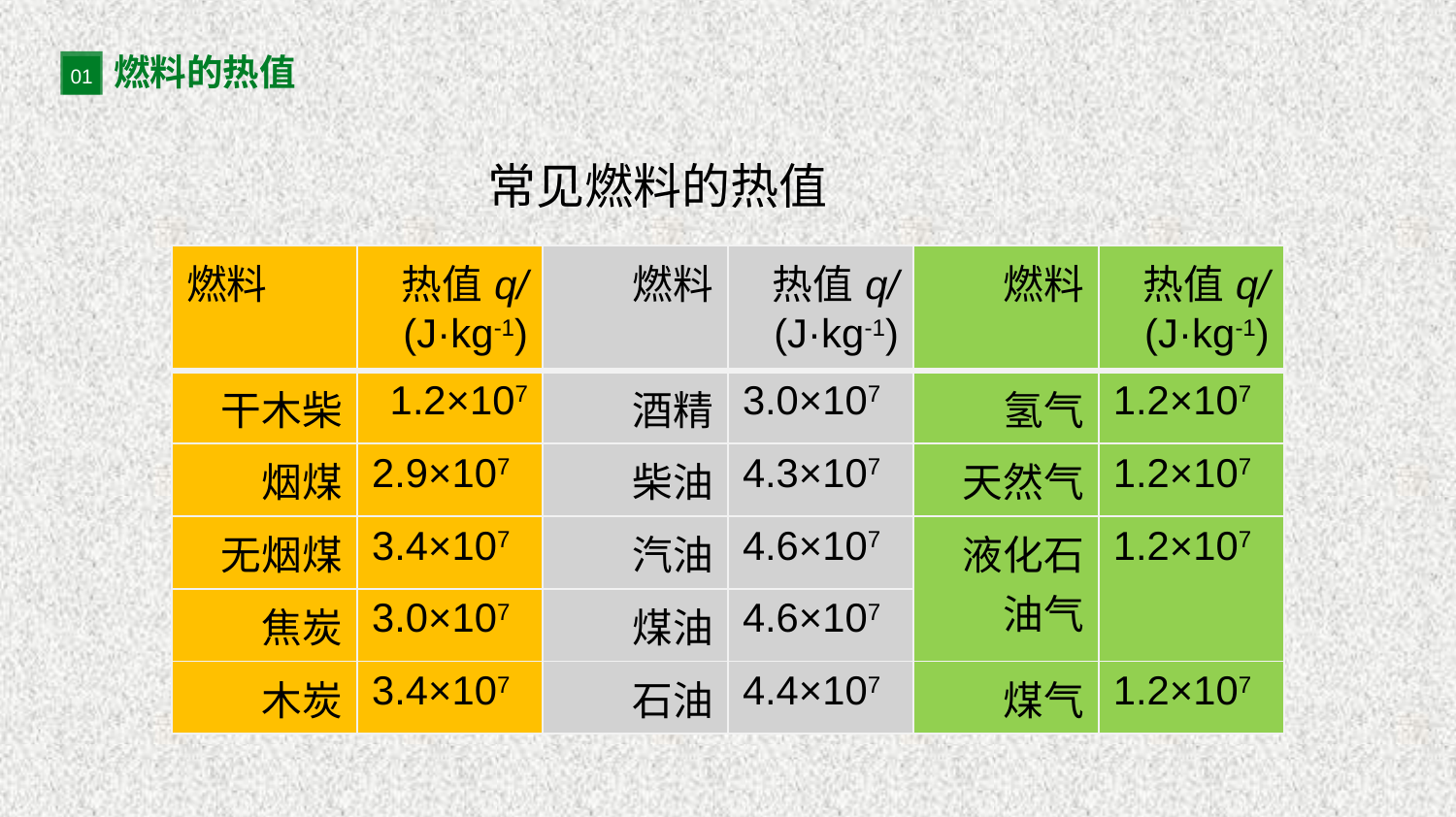

燃料的热值

01
常见燃料的热值
| 燃料 | 热值q/(J·kg-1) | 燃料 | 热值q/(J·kg-1) | 燃料 | 热值q/(J·kg-1) |
| --- | --- | --- | --- | --- | --- |
| 干木柴 | 1.2×107 | 酒精 | 3.0×107 | 氢气 | 1.2×107 |
| 烟煤 | 2.9×107 | 柴油 | 4.3×107 | 天然气 | 1.2×107 |
| 无烟煤 | 3.4×107 | 汽油 | 4.6×107 | 液化石油气 | 1.2×107 |
| 焦炭 | 3.0×107 | 煤油 | 4.6×107 |  |  |
| 木炭 | 3.4×107 | 石油 | 4.4×107 | 煤气 | 1.2×107 |